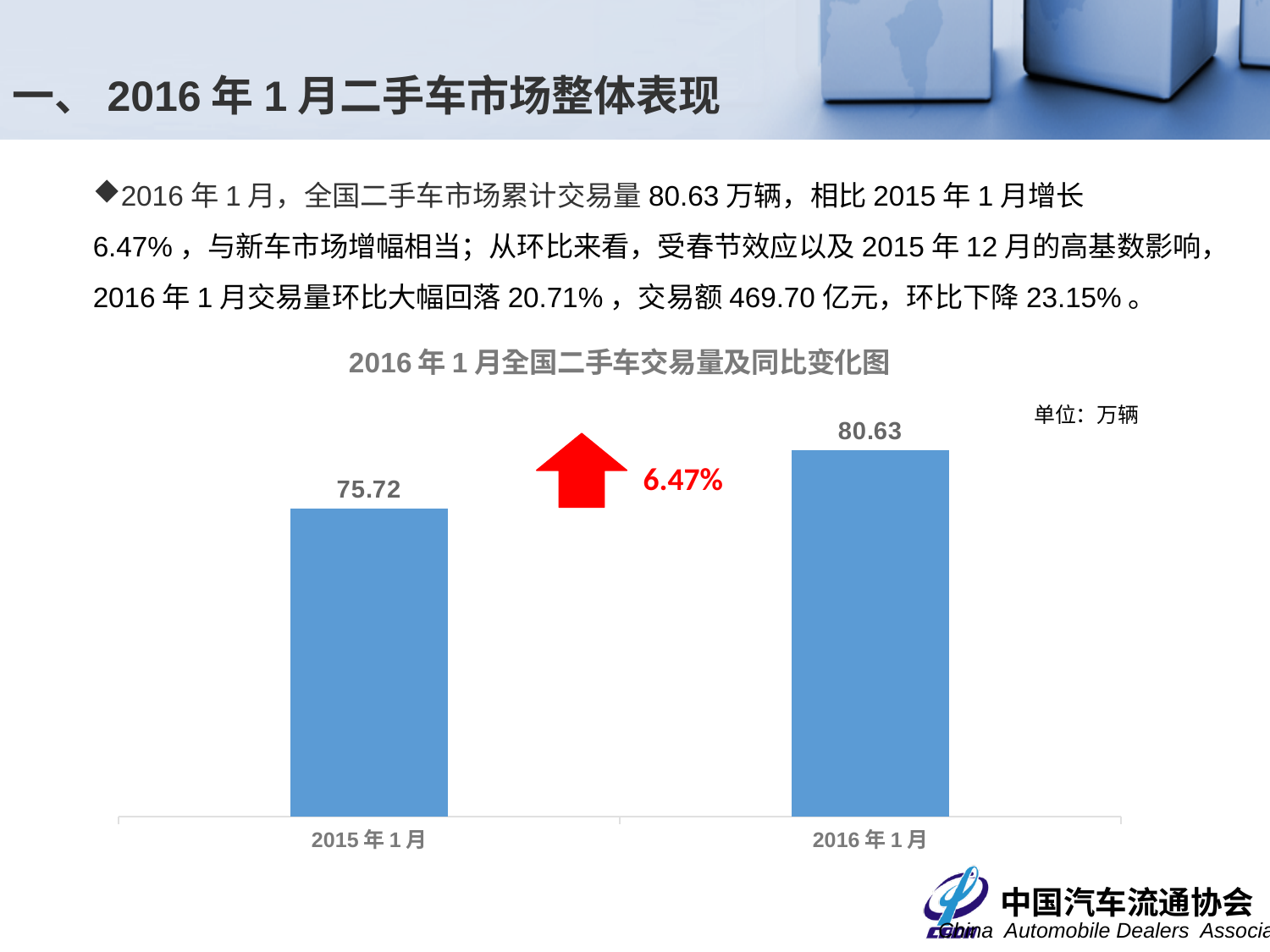

一、2016年1月二手车市场整体表现
2016年1月，全国二手车市场累计交易量80.63万辆，相比2015年1月增长6.47%，与新车市场增幅相当；从环比来看，受春节效应以及2015年12月的高基数影响，2016年1月交易量环比大幅回落20.71%，交易额469.70亿元，环比下降23.15%。

### Chart: 2016年1月全国二手车交易量及同比变化图

| Category |  |
|---|---|
| 2015年1月 | 75.72379999999998 |
| 2016年1月 | 80.62629999999999 |
单位：万辆

6.47%